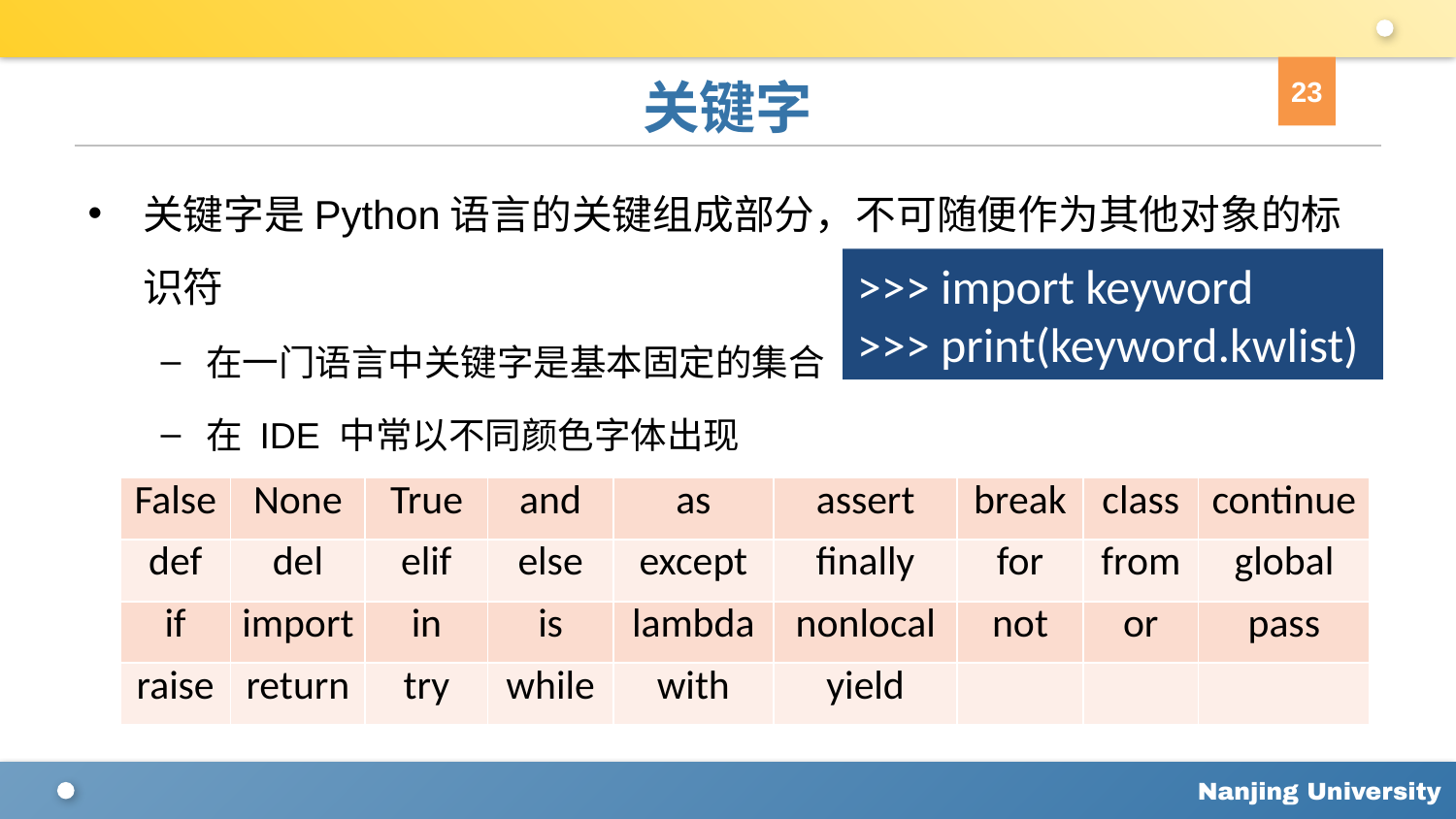

23
# 关键字
关键字是Python语言的关键组成部分，不可随便作为其他对象的标识符
在一门语言中关键字是基本固定的集合
在 IDE 中常以不同颜色字体出现

>>> import keyword
>>> print(keyword.kwlist)
| False | None | True | and | as | assert | break | class | continue |
| --- | --- | --- | --- | --- | --- | --- | --- | --- |
| def | del | elif | else | except | finally | for | from | global |
| if | import | in | is | lambda | nonlocal | not | or | pass |
| raise | return | try | while | with | yield |  |  |  |